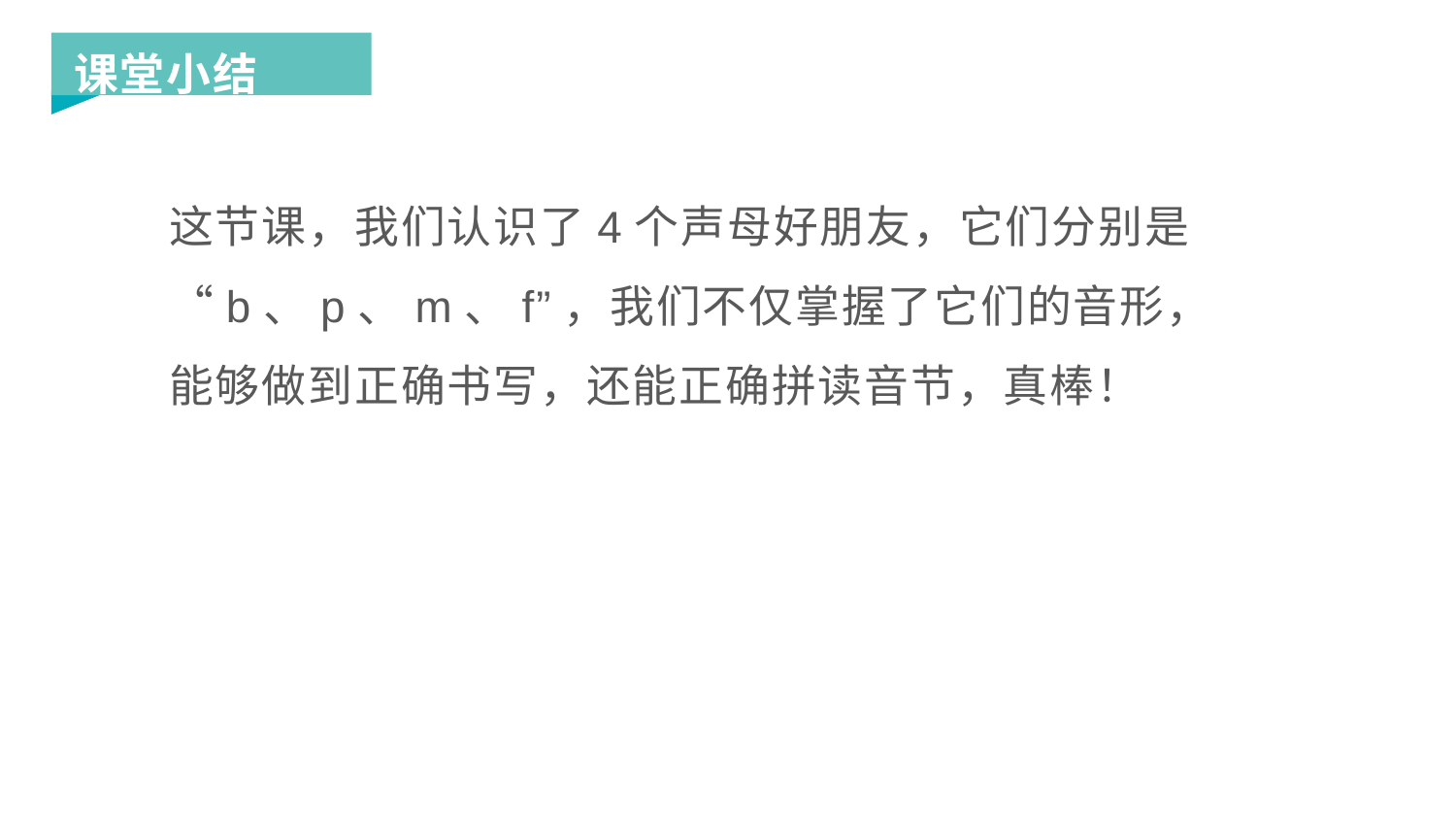

课堂小结
这节课，我们认识了4个声母好朋友，它们分别是“b、p、m、f”，我们不仅掌握了它们的音形，能够做到正确书写，还能正确拼读音节，真棒！